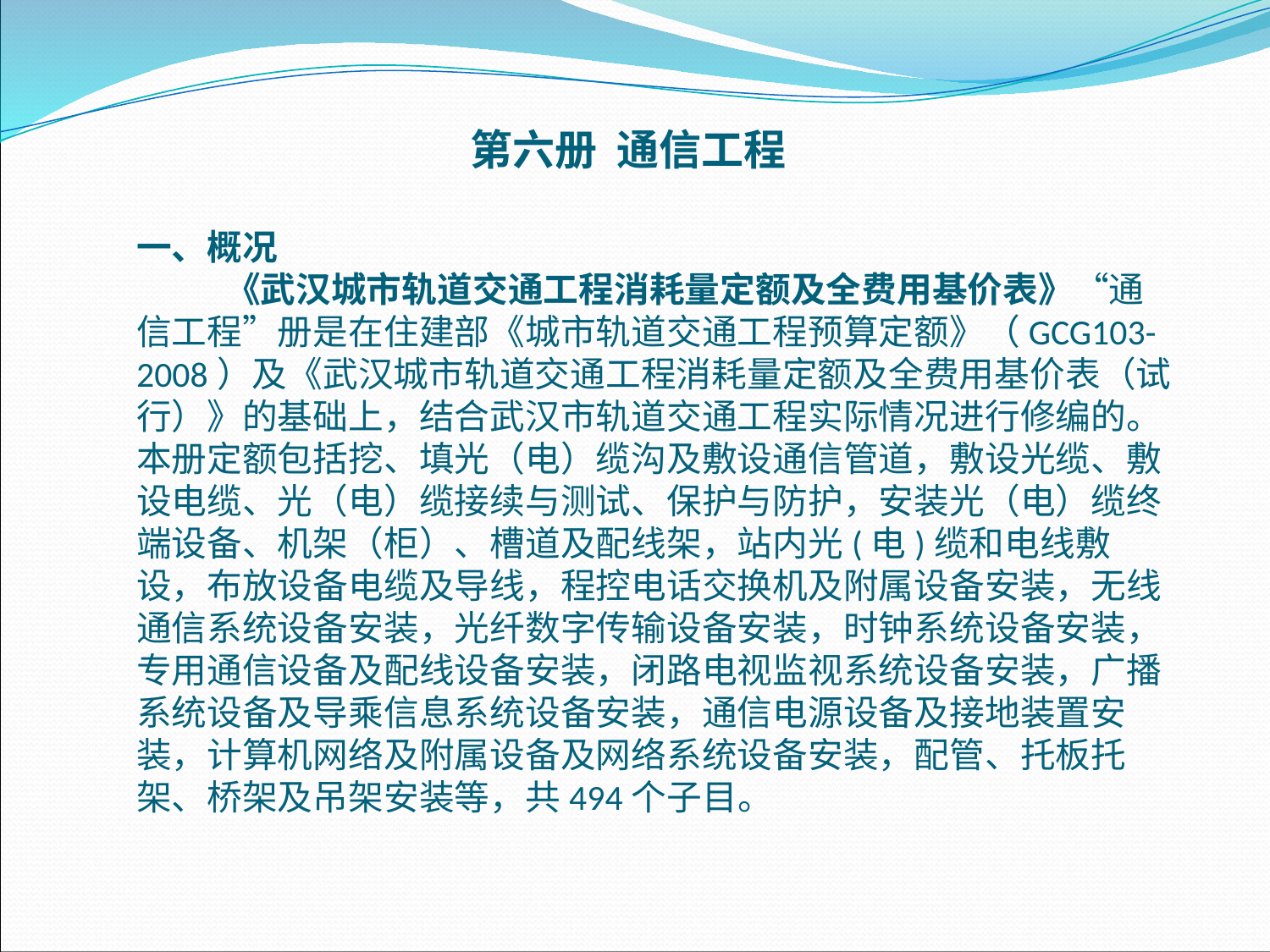

第六册  通信工程
一、概况          《武汉城市轨道交通工程消耗量定额及全费用基价表》“通信工程”册是在住建部《城市轨道交通工程预算定额》（GCG103-2008）及《武汉城市轨道交通工程消耗量定额及全费用基价表（试行）》的基础上，结合武汉市轨道交通工程实际情况进行修编的。本册定额包括挖、填光（电）缆沟及敷设通信管道，敷设光缆、敷设电缆、光（电）缆接续与测试、保护与防护，安装光（电）缆终端设备、机架（柜）、槽道及配线架，站内光(电)缆和电线敷设，布放设备电缆及导线，程控电话交换机及附属设备安装，无线通信系统设备安装，光纤数字传输设备安装，时钟系统设备安装，专用通信设备及配线设备安装，闭路电视监视系统设备安装，广播系统设备及导乘信息系统设备安装，通信电源设备及接地装置安装，计算机网络及附属设备及网络系统设备安装，配管、托板托架、桥架及吊架安装等，共494个子目。
2